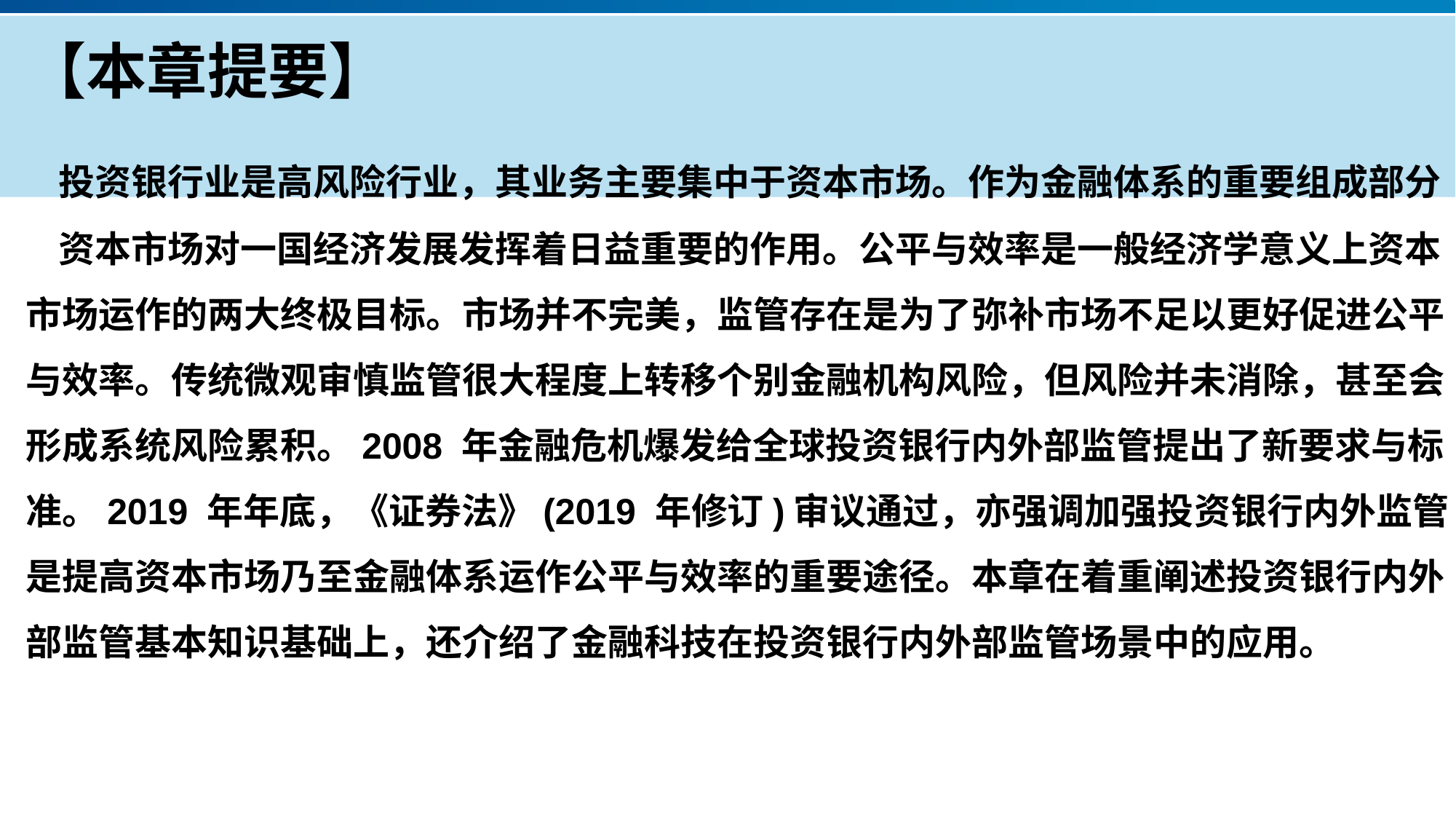

# 【本章提要】
投资银行业是高风险行业，其业务主要集中于资本市场。作为金融体系的重要组成部分
资本市场对一国经济发展发挥着日益重要的作用。公平与效率是一般经济学意义上资本市场运作的两大终极目标。市场并不完美，监管存在是为了弥补市场不足以更好促进公平与效率。传统微观审慎监管很大程度上转移个别金融机构风险，但风险并未消除，甚至会形成系统风险累积。2008 年金融危机爆发给全球投资银行内外部监管提出了新要求与标准。2019 年年底，《证券法》(2019 年修订)审议通过，亦强调加强投资银行内外监管是提高资本市场乃至金融体系运作公平与效率的重要途径。本章在着重阐述投资银行内外部监管基本知识基础上，还介绍了金融科技在投资银行内外部监管场景中的应用。